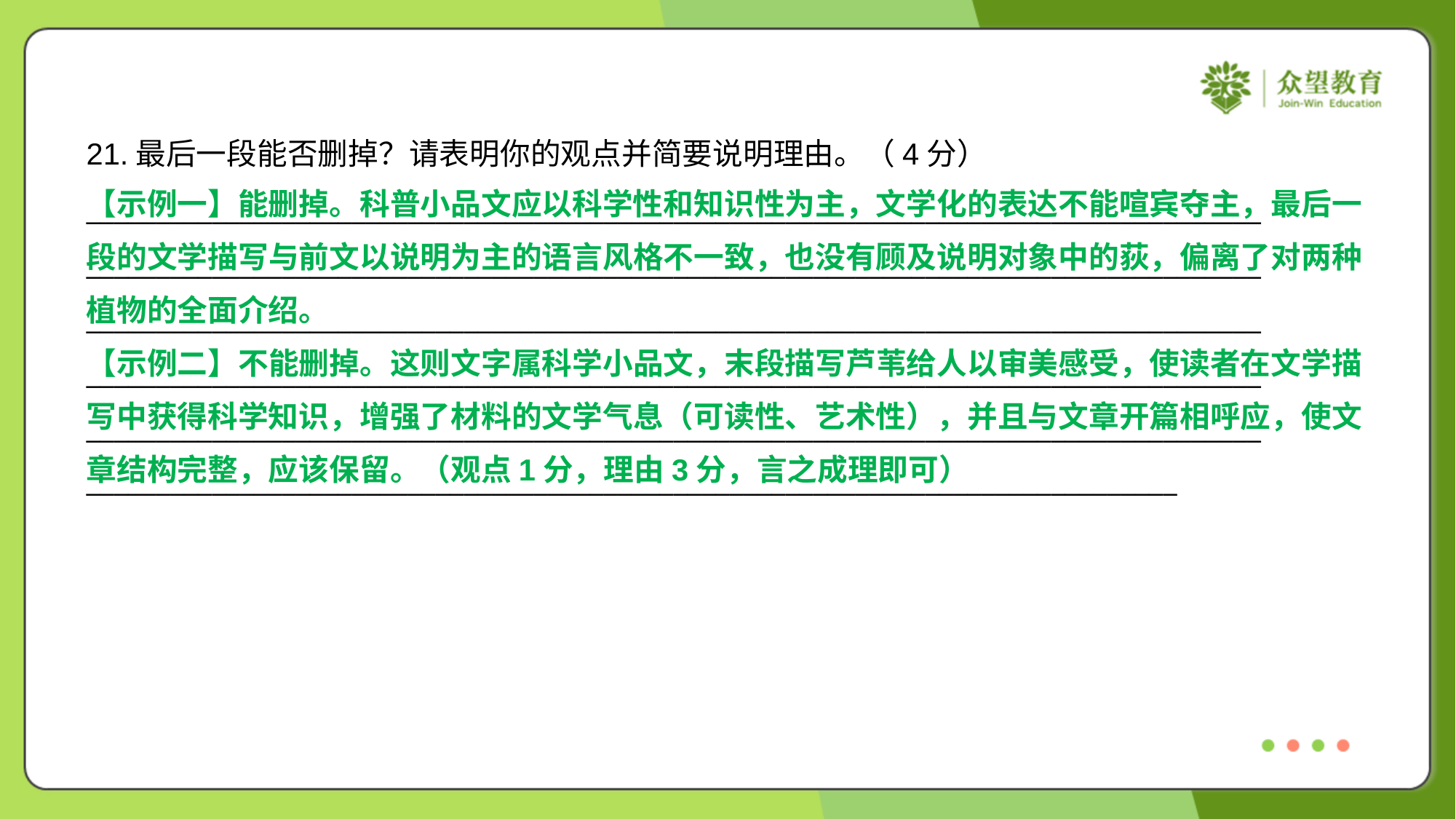

21.最后一段能否删掉？请表明你的观点并简要说明理由。（4分）
【示例一】能删掉。科普小品文应以科学性和知识性为主，文学化的表达不能喧宾夺主，最后一
段的文学描写与前文以说明为主的语言风格不一致，也没有顾及说明对象中的荻，偏离了对两种
植物的全面介绍。
【示例二】不能删掉。这则文字属科学小品文，末段描写芦苇给人以审美感受，使读者在文学描
写中获得科学知识，增强了材料的文学气息（可读性、艺术性），并且与文章开篇相呼应，使文
章结构完整，应该保留。（观点1分，理由3分，言之成理即可）
____________________________________________________________________________________
____________________________________________________________________________________
____________________________________________________________________________________
____________________________________________________________________________________
____________________________________________________________________________________
______________________________________________________________________________